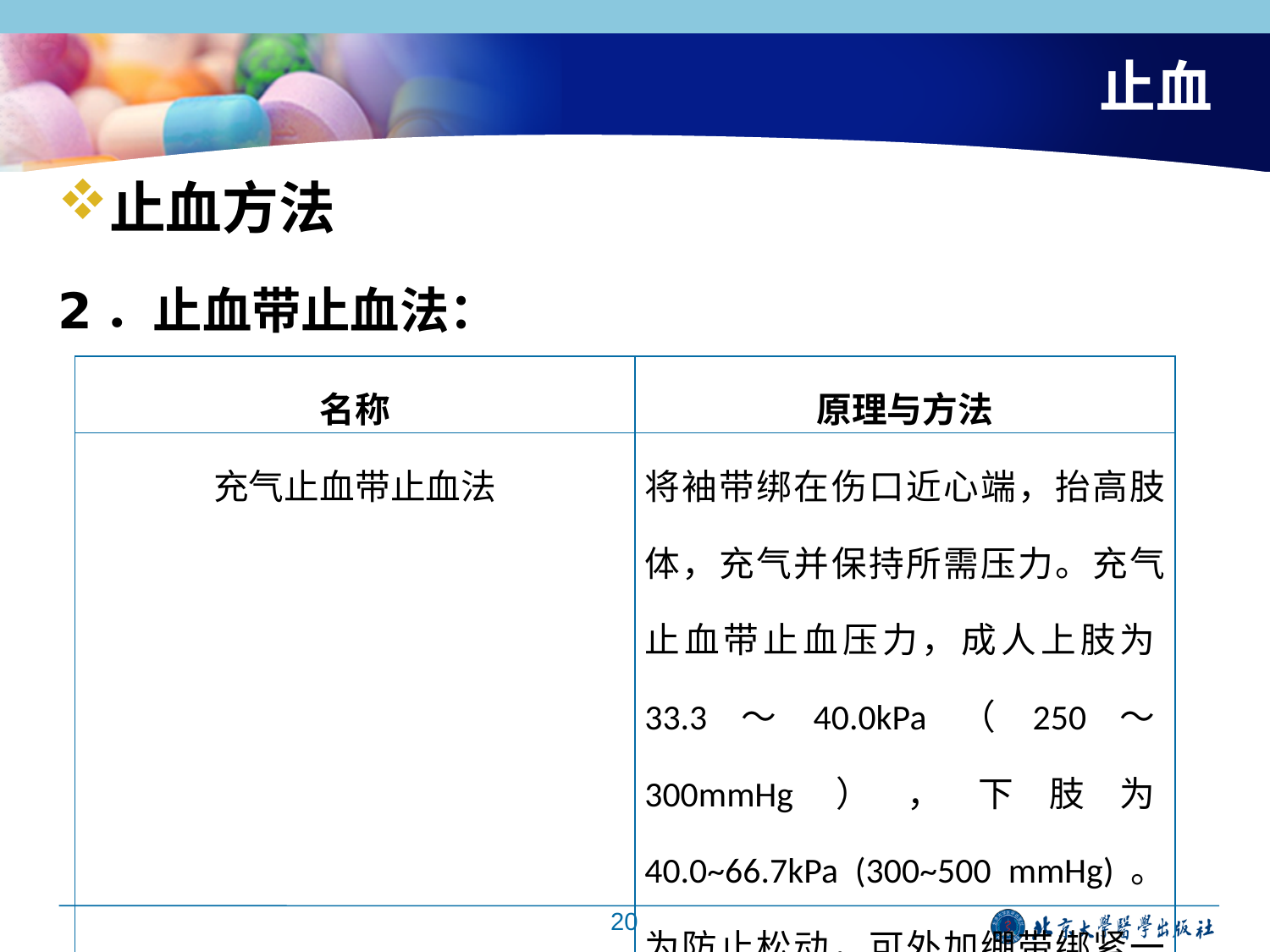

# 止血
止血方法
2．止血带止血法：
| 名称 | 原理与方法 |
| --- | --- |
| 充气止血带止血法 | 将袖带绑在伤口近心端，抬高肢体，充气并保持所需压力。充气止血带止血压力，成人上肢为33.3～40.0kPa（250～300mmHg），下肢为40.0~66.7kPa (300~500 mmHg)。为防止松动，可外加绷带绑紧一圈固定。 |
20